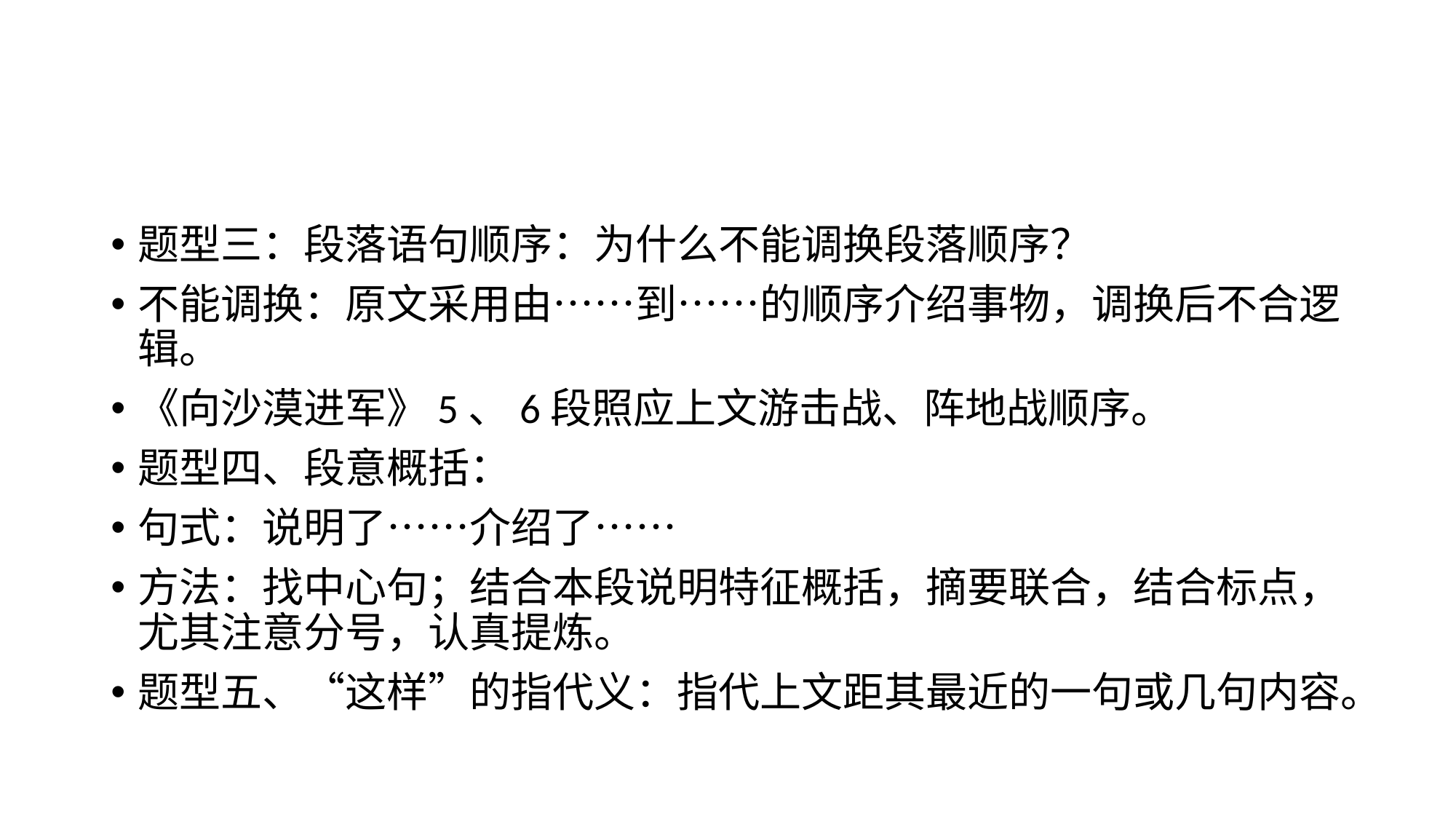

#
题型三：段落语句顺序：为什么不能调换段落顺序？
不能调换：原文采用由……到……的顺序介绍事物，调换后不合逻辑。
《向沙漠进军》5、6段照应上文游击战、阵地战顺序。
题型四、段意概括：
句式：说明了……介绍了……
方法：找中心句；结合本段说明特征概括，摘要联合，结合标点，尤其注意分号，认真提炼。
题型五、“这样”的指代义：指代上文距其最近的一句或几句内容。